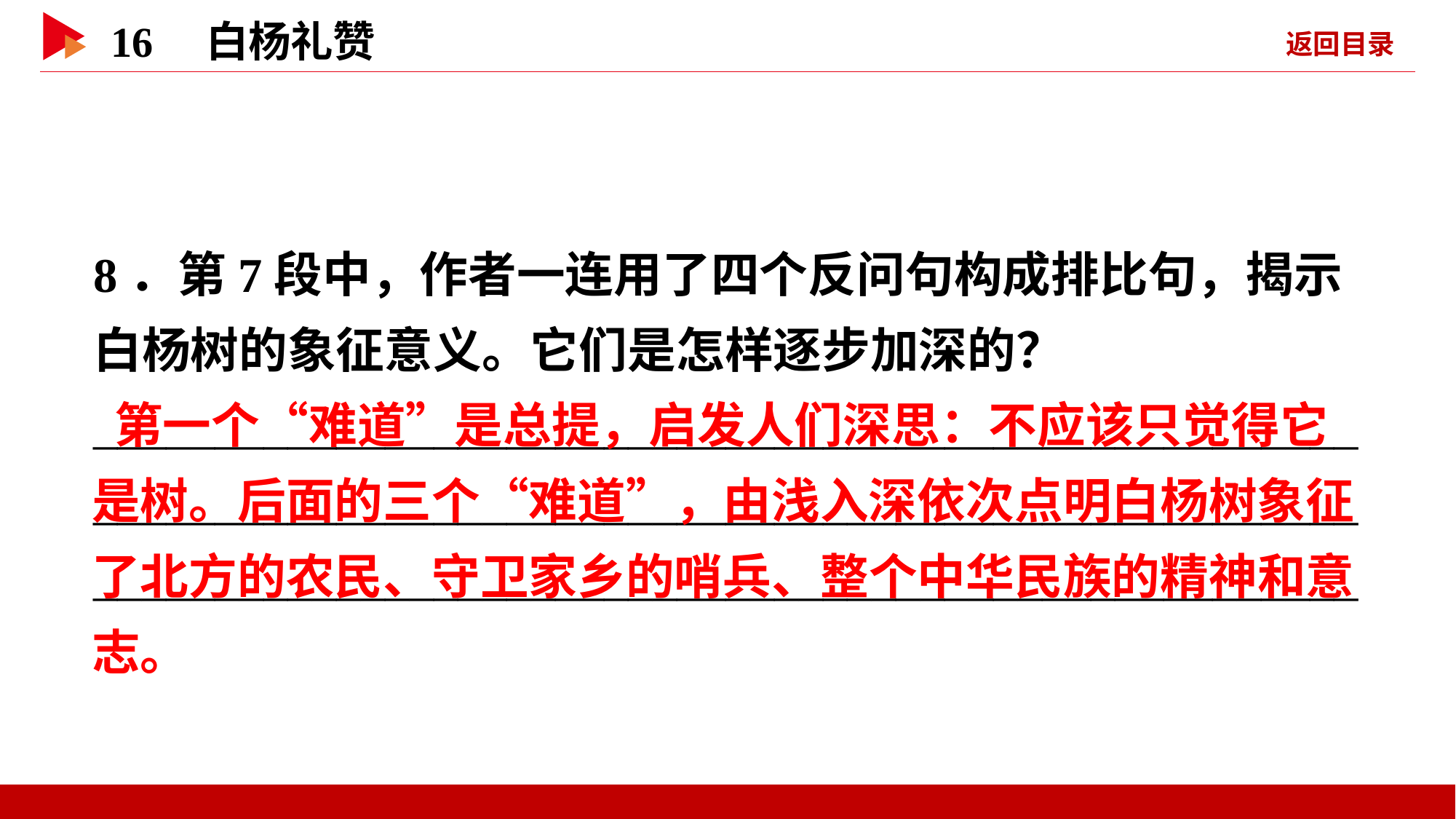

8．第7段中，作者一连用了四个反问句构成排比句，揭示白杨树的象征意义。它们是怎样逐步加深的？
____________________________________________________________________________________________________________________________________________________________
 第一个“难道”是总提，启发人们深思：不应该只觉得它是树。后面的三个“难道”，由浅入深依次点明白杨树象征了北方的农民、守卫家乡的哨兵、整个中华民族的精神和意志。